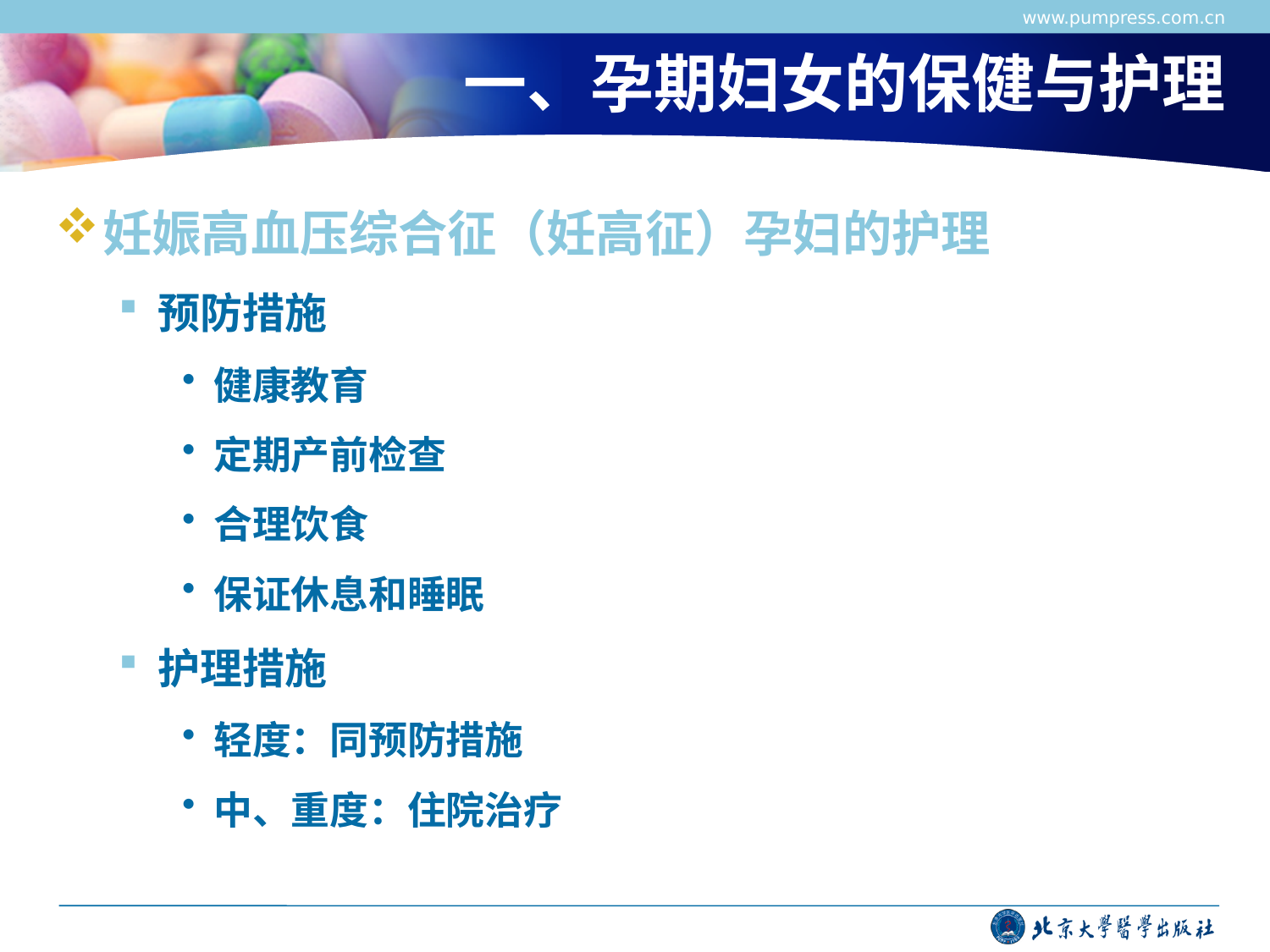

www.pumpress.com.cn
# 一、孕期妇女的保健与护理

妊娠高血压综合征（妊高征）孕妇的护理
预防措施
健康教育
定期产前检查
合理饮食
保证休息和睡眠
护理措施
轻度：同预防措施
中、重度：住院治疗